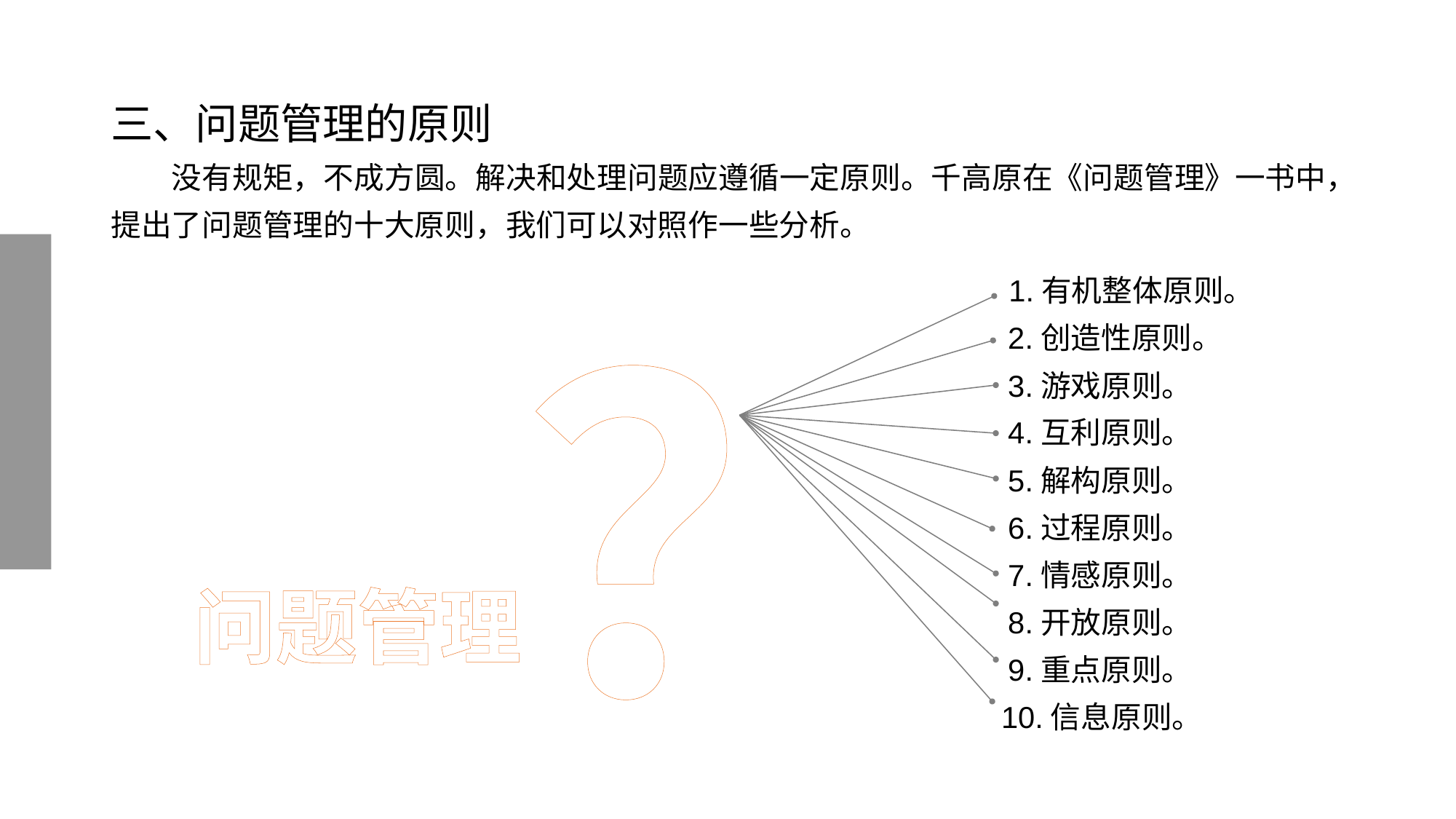

# 三、问题管理的原则
　　没有规矩，不成方圆。解决和处理问题应遵循一定原则。千高原在《问题管理》一书中，提出了问题管理的十大原则，我们可以对照作一些分析。

？
     1.有机整体原则。
     2.创造性原则。
     3.游戏原则。
     4.互利原则。
     5.解构原则。
     6.过程原则。
     7.情感原则。
     8.开放原则。
     9.重点原则。
    10.信息原则。
问题管理